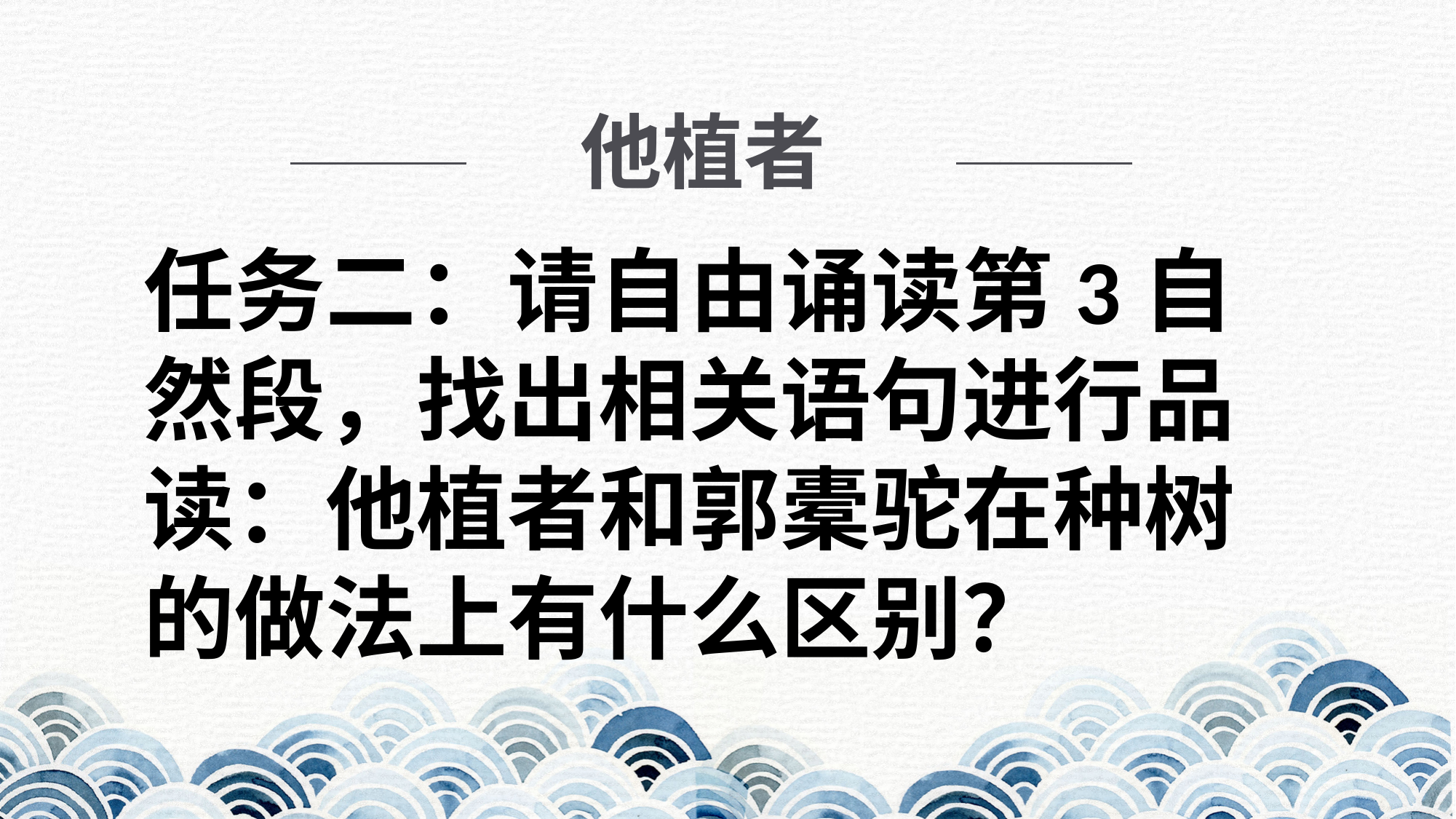

他植者
任务二：请自由诵读第3自然段，找出相关语句进行品读：他植者和郭橐驼在种树的做法上有什么区别？